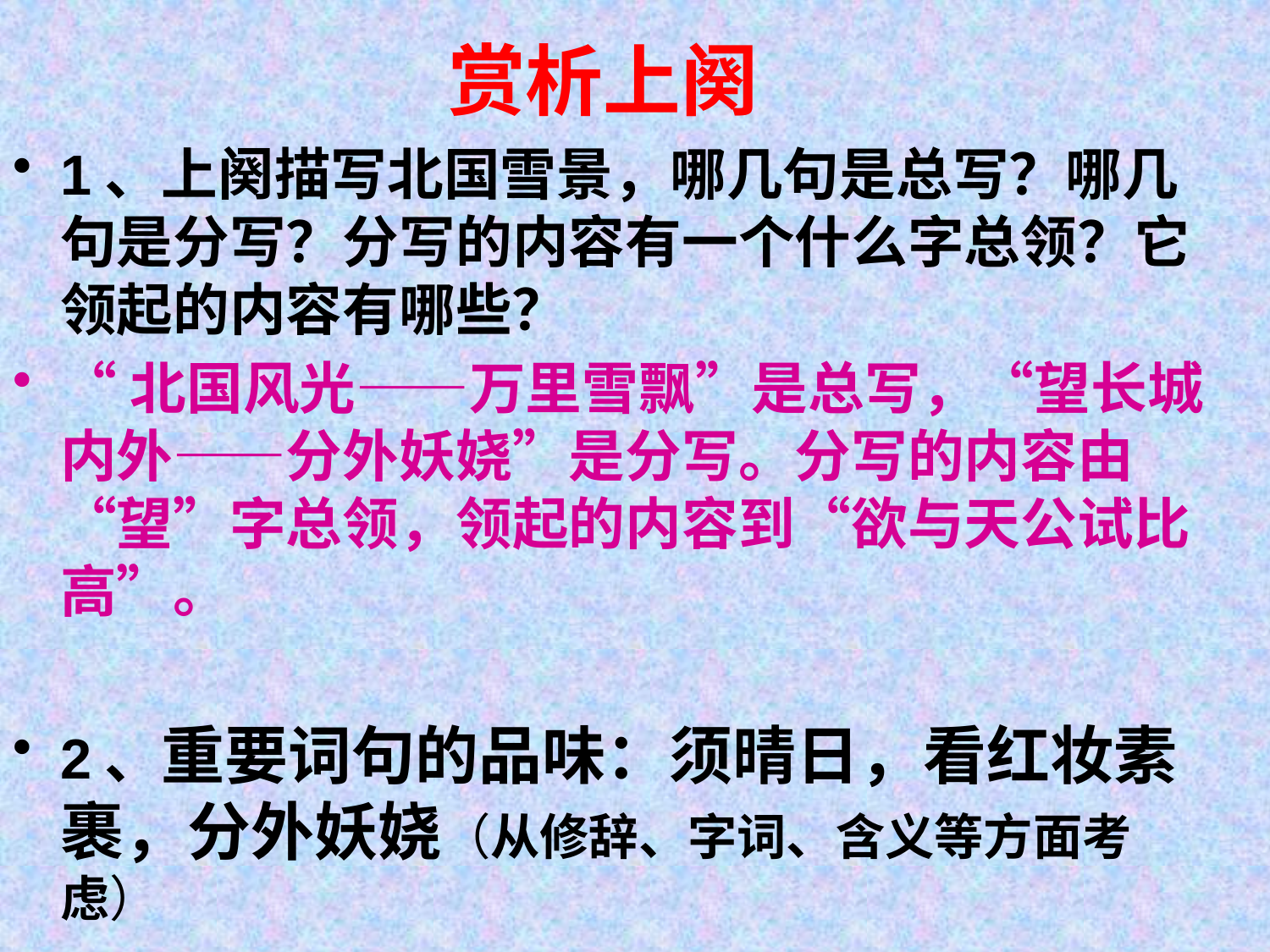

# 赏析上阕
1、上阕描写北国雪景，哪几句是总写？哪几句是分写？分写的内容有一个什么字总领？它领起的内容有哪些？
“北国风光——万里雪飘”是总写，“望长城内外——分外妖娆”是分写。分写的内容由“望”字总领，领起的内容到“欲与天公试比高”。

2、重要词句的品味：须晴日，看红妆素裹，分外妖娆（从修辞、字词、含义等方面考虑）